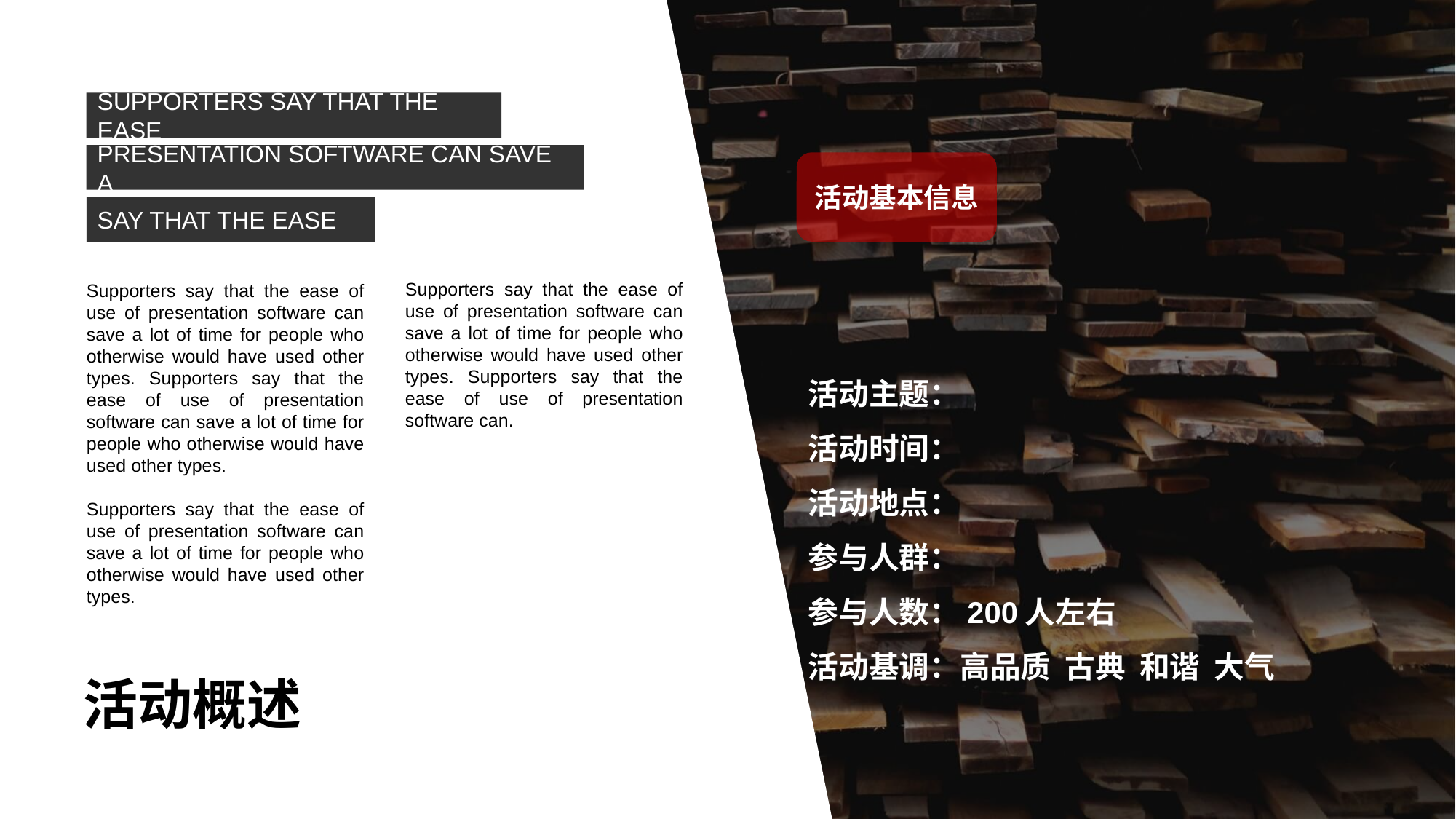

SUPPORTERS SAY THAT THE EASE
PRESENTATION SOFTWARE CAN SAVE A
活动基本信息
SAY THAT THE EASE
Supporters say that the ease of use of presentation software can save a lot of time for people who otherwise would have used other types. Supporters say that the ease of use of presentation software can.
Supporters say that the ease of use of presentation software can save a lot of time for people who otherwise would have used other types. Supporters say that the ease of use of presentation software can save a lot of time for people who otherwise would have used other types.

Supporters say that the ease of use of presentation software can save a lot of time for people who otherwise would have used other types.
活动主题：
活动时间：
活动地点：
参与人群：
参与人数：200人左右
活动基调：高品质  古典  和谐  大气
活动概述